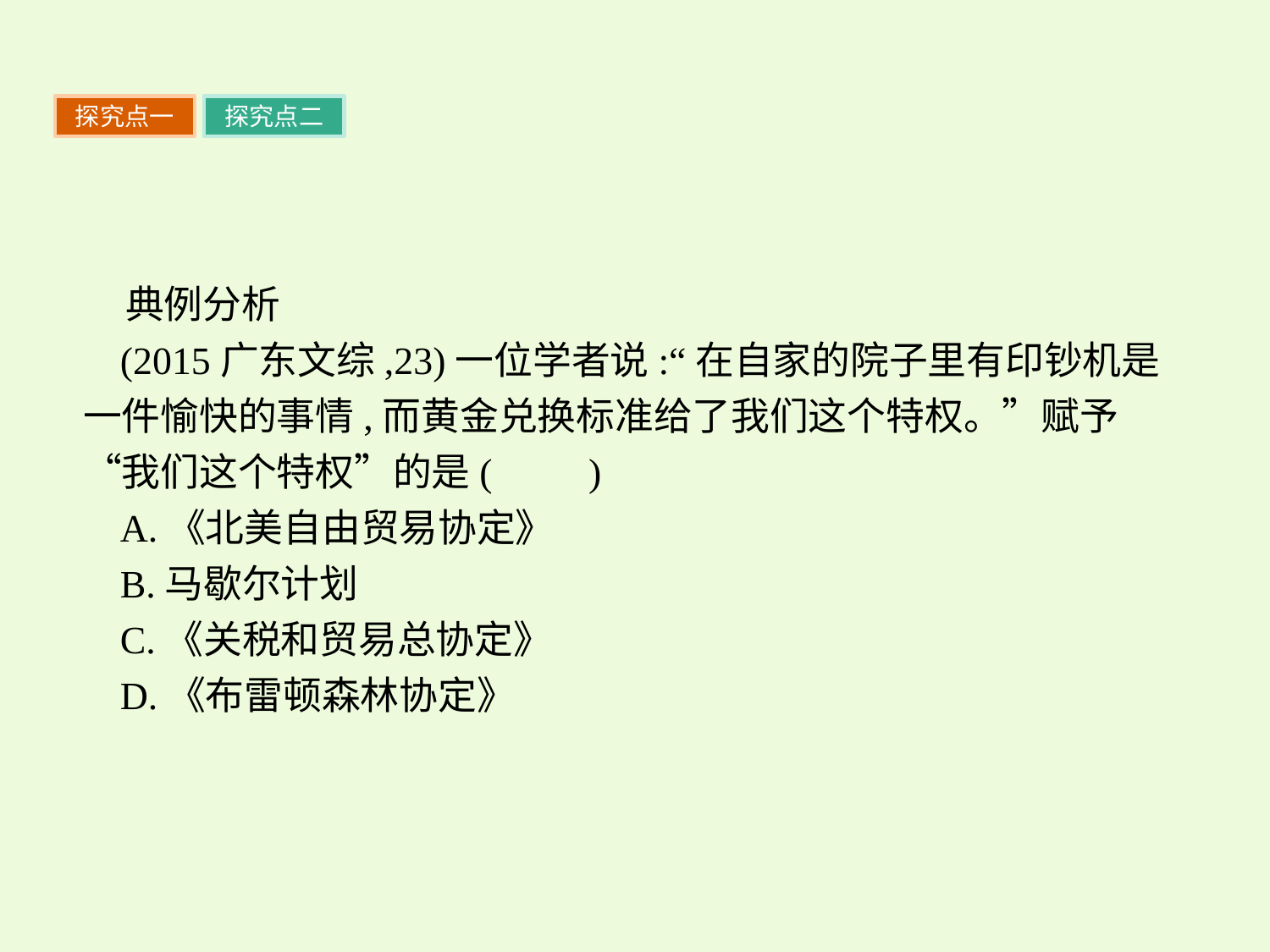

探究点一
探究点二
典例分析
(2015广东文综,23)一位学者说:“在自家的院子里有印钞机是一件愉快的事情,而黄金兑换标准给了我们这个特权。”赋予“我们这个特权”的是(　　)
A.《北美自由贸易协定》
B.马歇尔计划
C.《关税和贸易总协定》
D.《布雷顿森林协定》